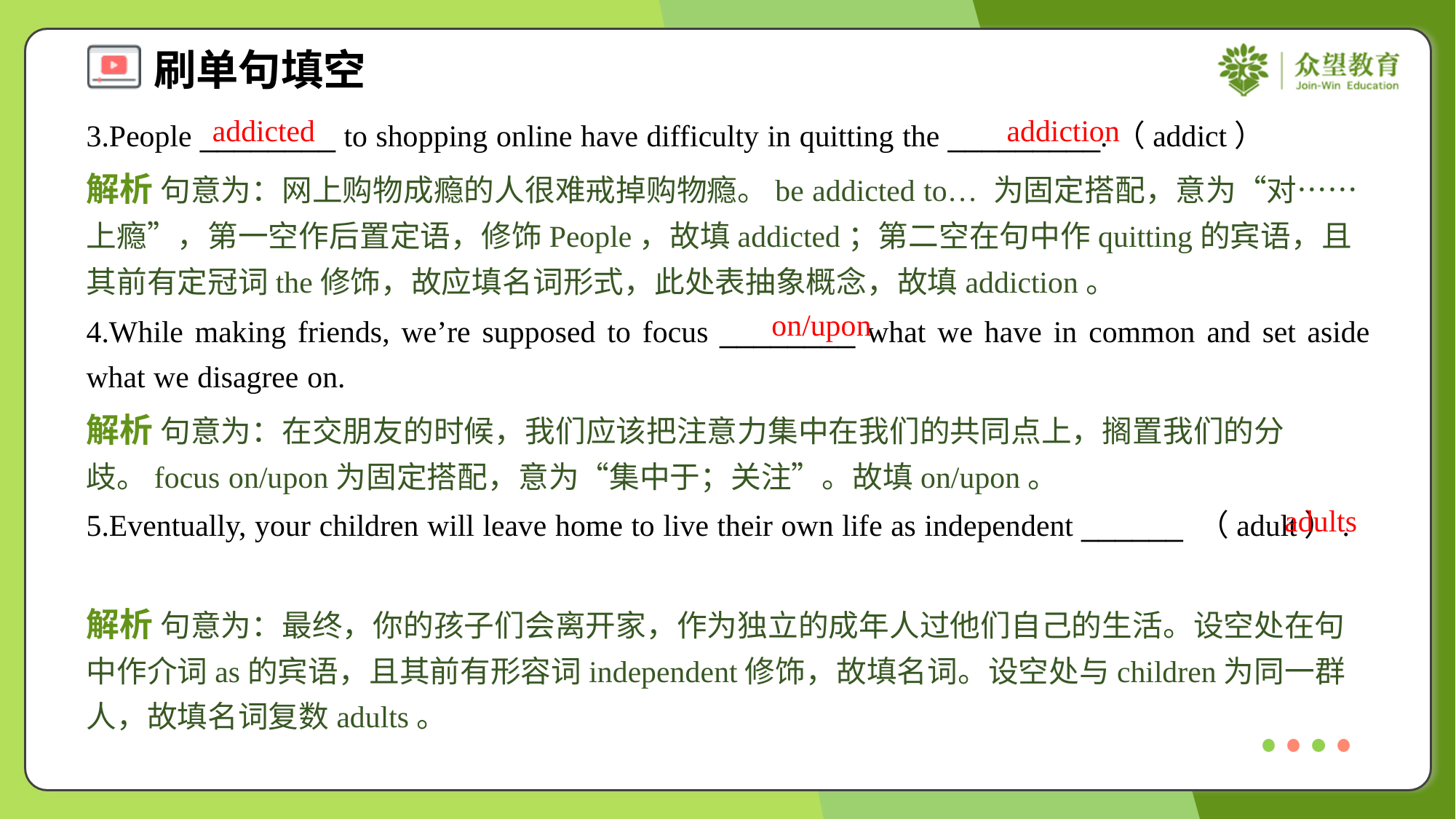

addicted
addiction
3.People ________ to shopping online have difficulty in quitting the _________.（addict）
解析 句意为：网上购物成瘾的人很难戒掉购物瘾。be addicted to… 为固定搭配，意为“对……上瘾”，第一空作后置定语，修饰People，故填addicted；第二空在句中作quitting的宾语，且其前有定冠词the修饰，故应填名词形式，此处表抽象概念，故填addiction。
on/upon
4.While making friends, we’re supposed to focus ________ what we have in common and set aside what we disagree on.
解析 句意为：在交朋友的时候，我们应该把注意力集中在我们的共同点上，搁置我们的分歧。focus on/upon为固定搭配，意为“集中于；关注”。故填on/upon。
adults
5.Eventually, your children will leave home to live their own life as independent ______ （adult）.
解析 句意为：最终，你的孩子们会离开家，作为独立的成年人过他们自己的生活。设空处在句中作介词as的宾语，且其前有形容词independent修饰，故填名词。设空处与children为同一群人，故填名词复数adults。